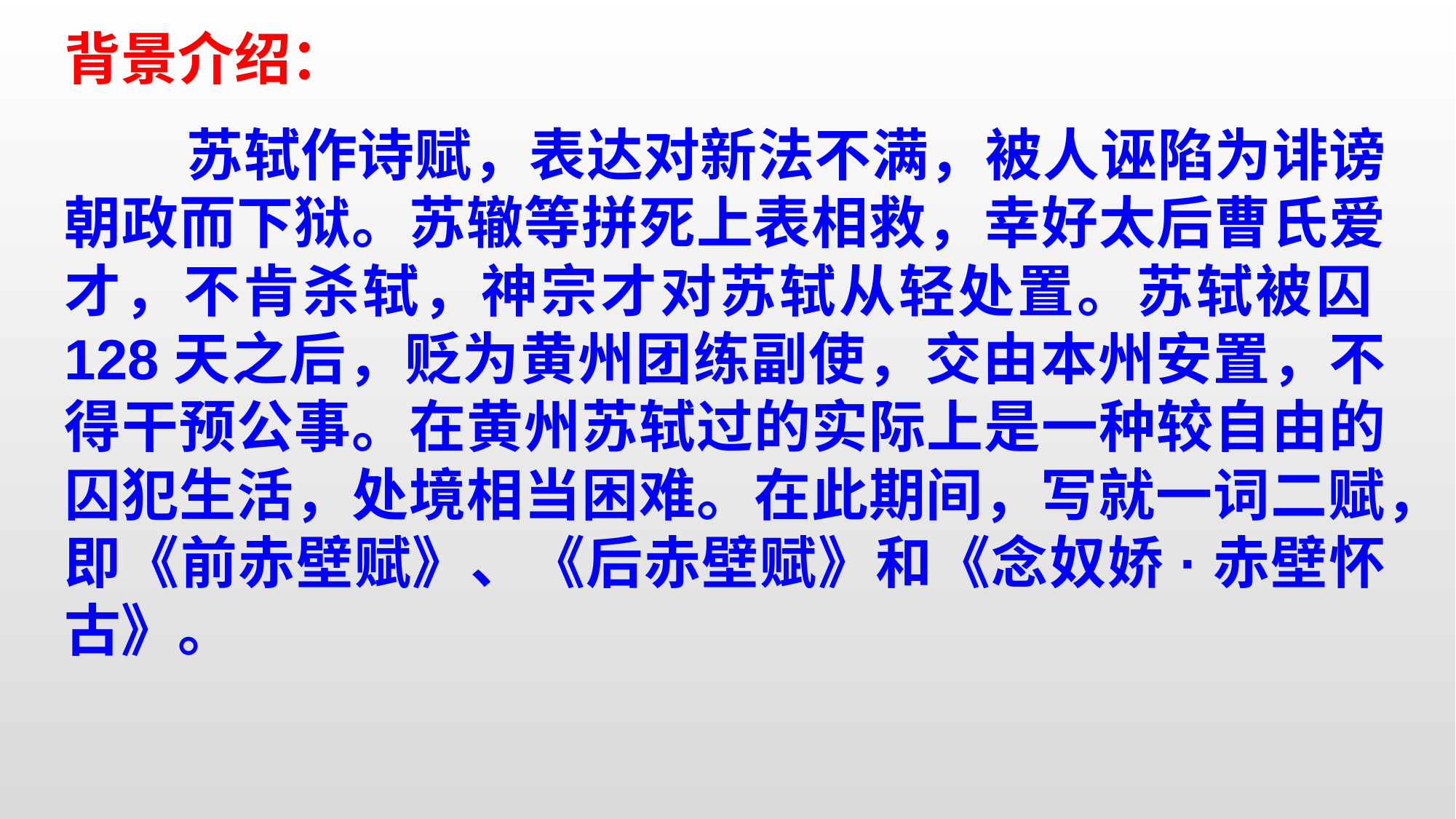

背景介绍：
        苏轼作诗赋，表达对新法不满，被人诬陷为诽谤朝政而下狱。苏辙等拼死上表相救，幸好太后曹氏爱才，不肯杀轼，神宗才对苏轼从轻处置。苏轼被囚128天之后，贬为黄州团练副使，交由本州安置，不得干预公事。在黄州苏轼过的实际上是一种较自由的囚犯生活，处境相当困难。在此期间，写就一词二赋，即《前赤壁赋》、《后赤壁赋》和《念奴娇·赤壁怀古》。